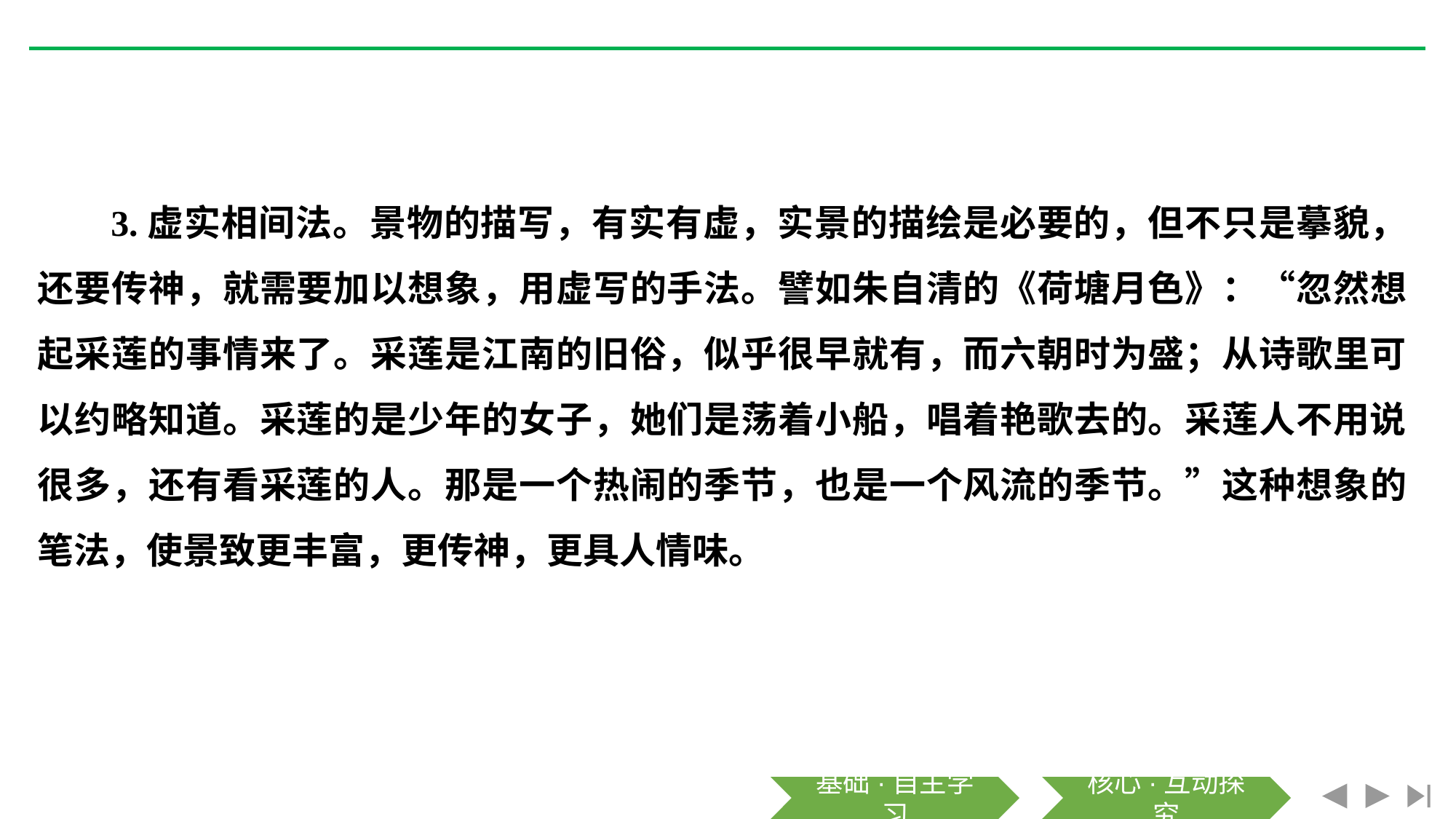

3.虚实相间法。景物的描写，有实有虚，实景的描绘是必要的，但不只是摹貌，还要传神，就需要加以想象，用虚写的手法。譬如朱自清的《荷塘月色》：“忽然想起采莲的事情来了。采莲是江南的旧俗，似乎很早就有，而六朝时为盛；从诗歌里可以约略知道。采莲的是少年的女子，她们是荡着小船，唱着艳歌去的。采莲人不用说很多，还有看采莲的人。那是一个热闹的季节，也是一个风流的季节。”这种想象的笔法，使景致更丰富，更传神，更具人情味。